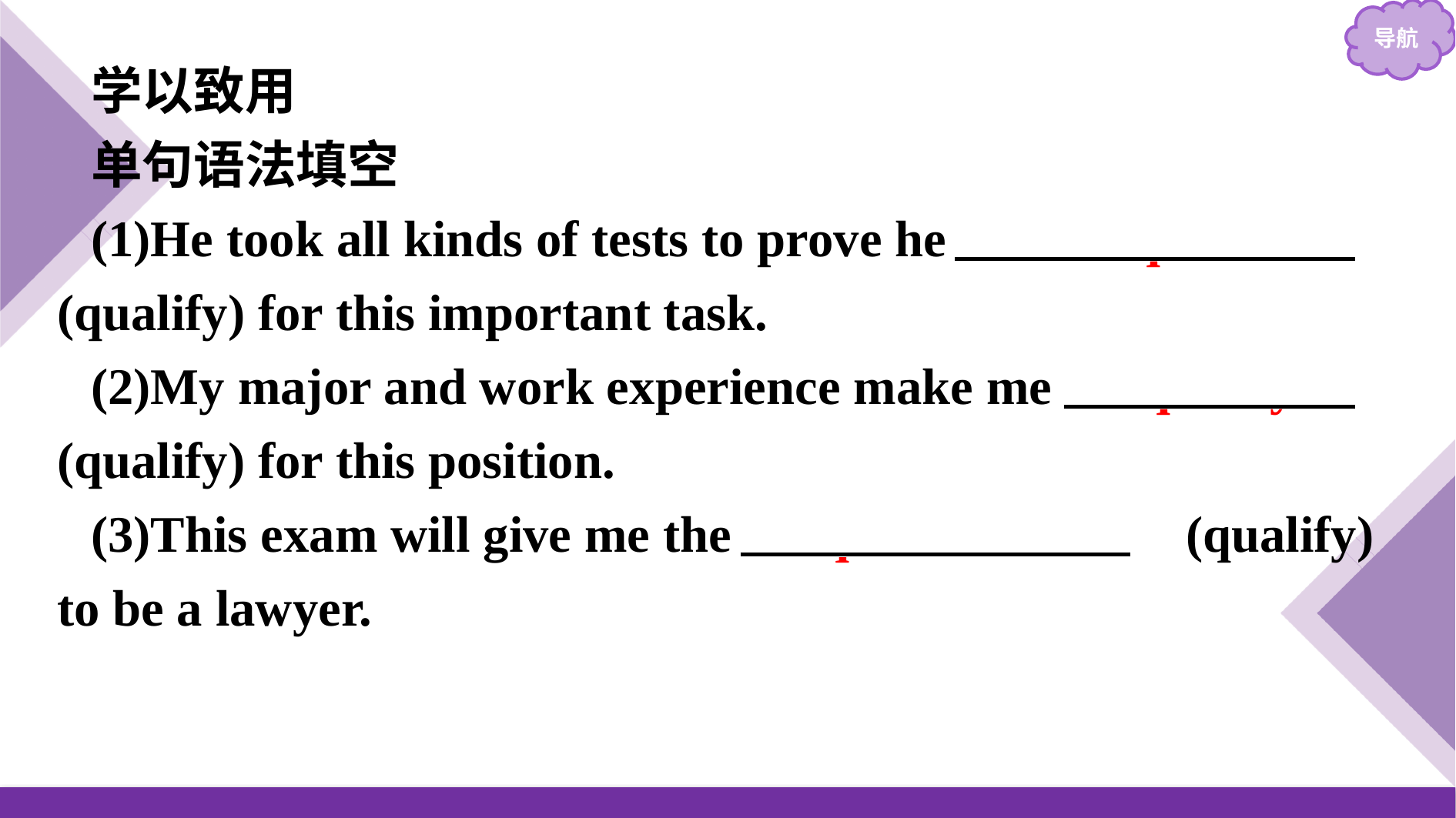

学以致用
单句语法填空
(1)He took all kinds of tests to prove he 　was qualified　(qualify) for this important task.
(2)My major and work experience make me 　qualify　(qualify) for this position.
(3)This exam will give me the 　qualification　 (qualify) to be a lawyer.